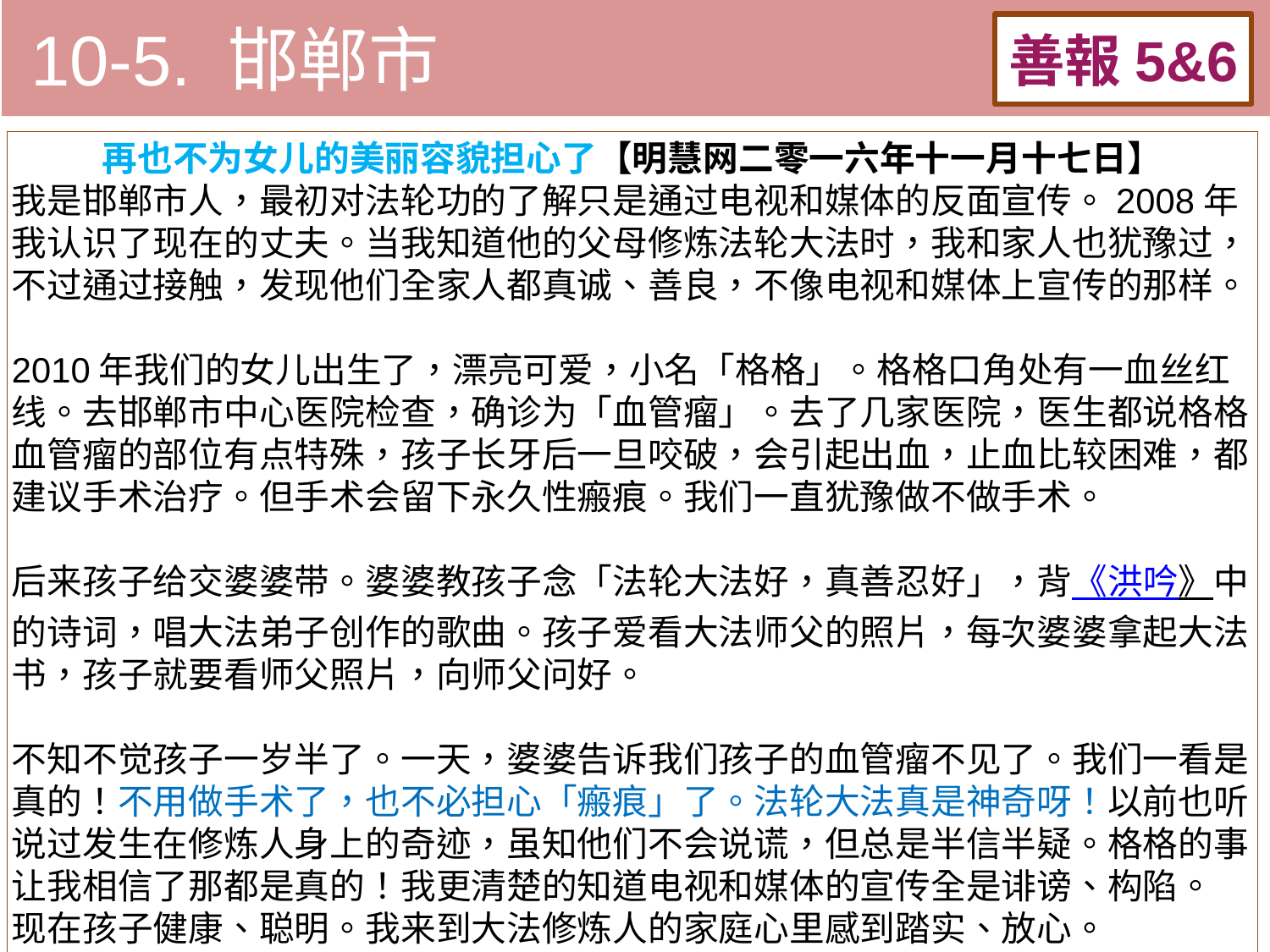

10-5. 邯郸市
善報5&6
11-3. XX市官員惡報實例
再也不为女儿的美丽容貌担心了【明慧网二零一六年十一月十七日】
我是邯郸市人，最初对法轮功的了解只是通过电视和媒体的反面宣传。2008年我认识了现在的丈夫。当我知道他的父母修炼法轮大法时，我和家人也犹豫过，不过通过接触，发现他们全家人都真诚、善良，不像电视和媒体上宣传的那样。

2010年我们的女儿出生了，漂亮可爱，小名「格格」。格格口角处有一血丝红线。去邯郸市中心医院检查，确诊为「血管瘤」。去了几家医院，医生都说格格血管瘤的部位有点特殊，孩子长牙后一旦咬破，会引起出血，止血比较困难，都建议手术治疗。但手术会留下永久性瘢痕。我们一直犹豫做不做手术。

后来孩子给交婆婆带。婆婆教孩子念「法轮大法好，真善忍好」，背《洪吟》中的诗词，唱大法弟子创作的歌曲。孩子爱看大法师父的照片，每次婆婆拿起大法书，孩子就要看师父照片，向师父问好。

不知不觉孩子一岁半了。一天，婆婆告诉我们孩子的血管瘤不见了。我们一看是真的！不用做手术了，也不必担心「瘢痕」了。法轮大法真是神奇呀！以前也听说过发生在修炼人身上的奇迹，虽知他们不会说谎，但总是半信半疑。格格的事让我相信了那都是真的！我更清楚的知道电视和媒体的宣传全是诽谤、构陷。
现在孩子健康、聪明。我来到大法修炼人的家庭心里感到踏实、放心。